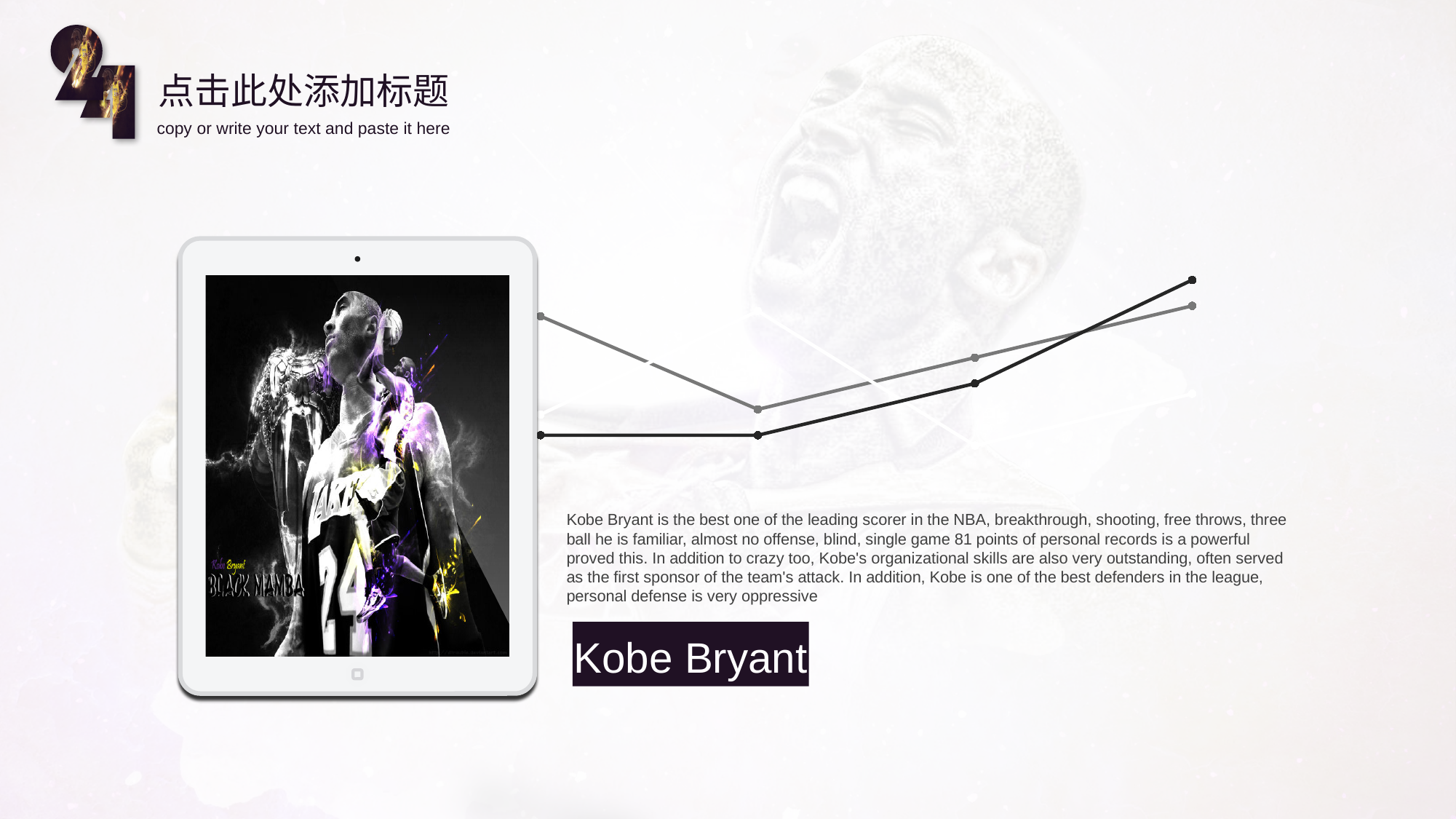

点击此处添加标题
copy or write your text and paste it here

### Chart

| Category | 系列 1 | 系列 2 | 系列 3 |
|---|---|---|---|
| 类别 1 | 4.3 | 2.4 | 2.0 |
| 类别 2 | 2.5 | 4.4 | 2.0 |
| 类别 3 | 3.5 | 1.8 | 3.0 |
| 类别 4 | 4.5 | 2.8 | 5.0 |

Kobe Bryant is the best one of the leading scorer in the NBA, breakthrough, shooting, free throws, three ball he is familiar, almost no offense, blind, single game 81 points of personal records is a powerful proved this. In addition to crazy too, Kobe's organizational skills are also very outstanding, often served as the first sponsor of the team's attack. In addition, Kobe is one of the best defenders in the league, personal defense is very oppressive

Kobe Bryant